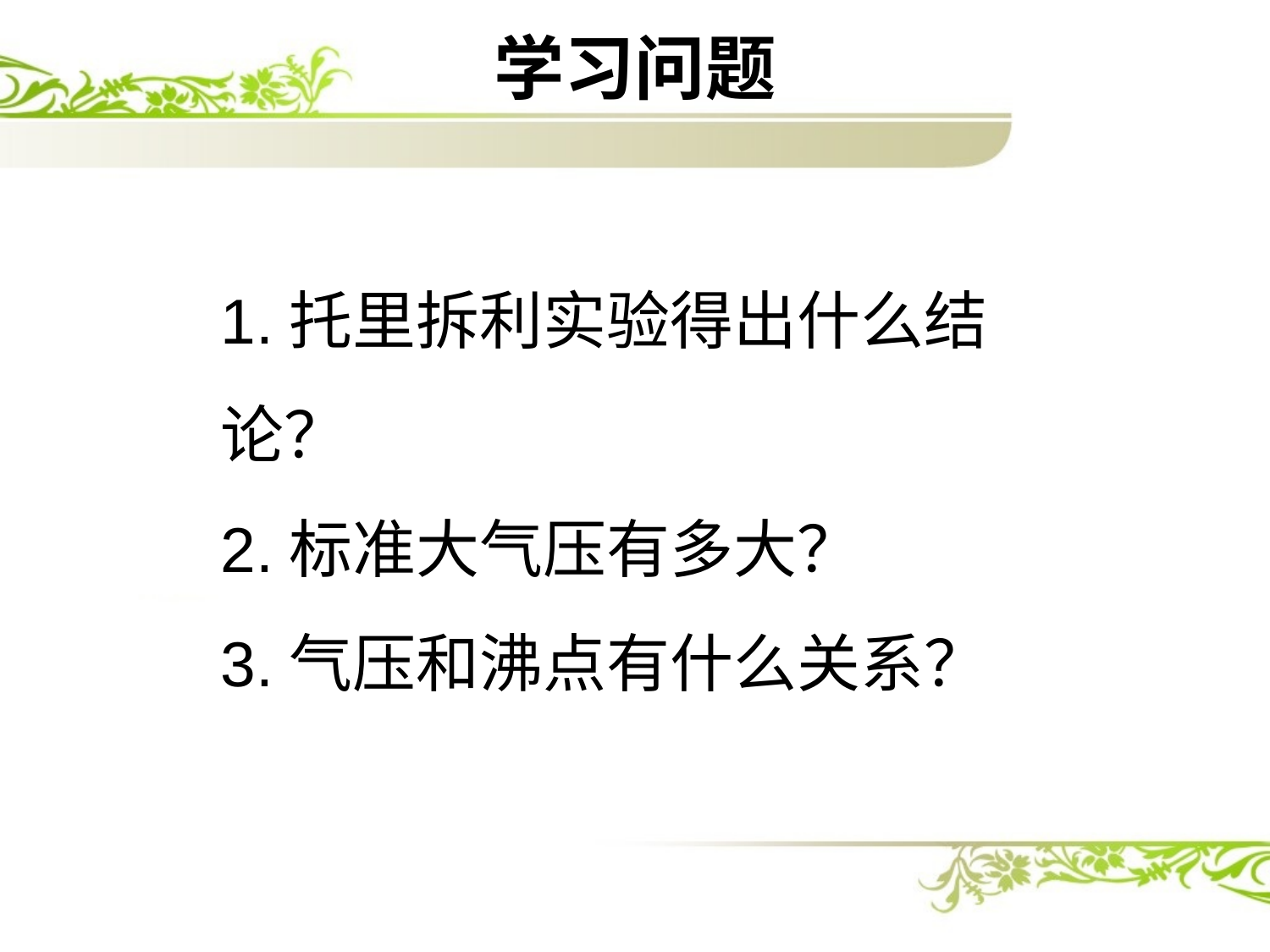

# 学习问题
1.托里拆利实验得出什么结论？
2.标准大气压有多大？
3.气压和沸点有什么关系？